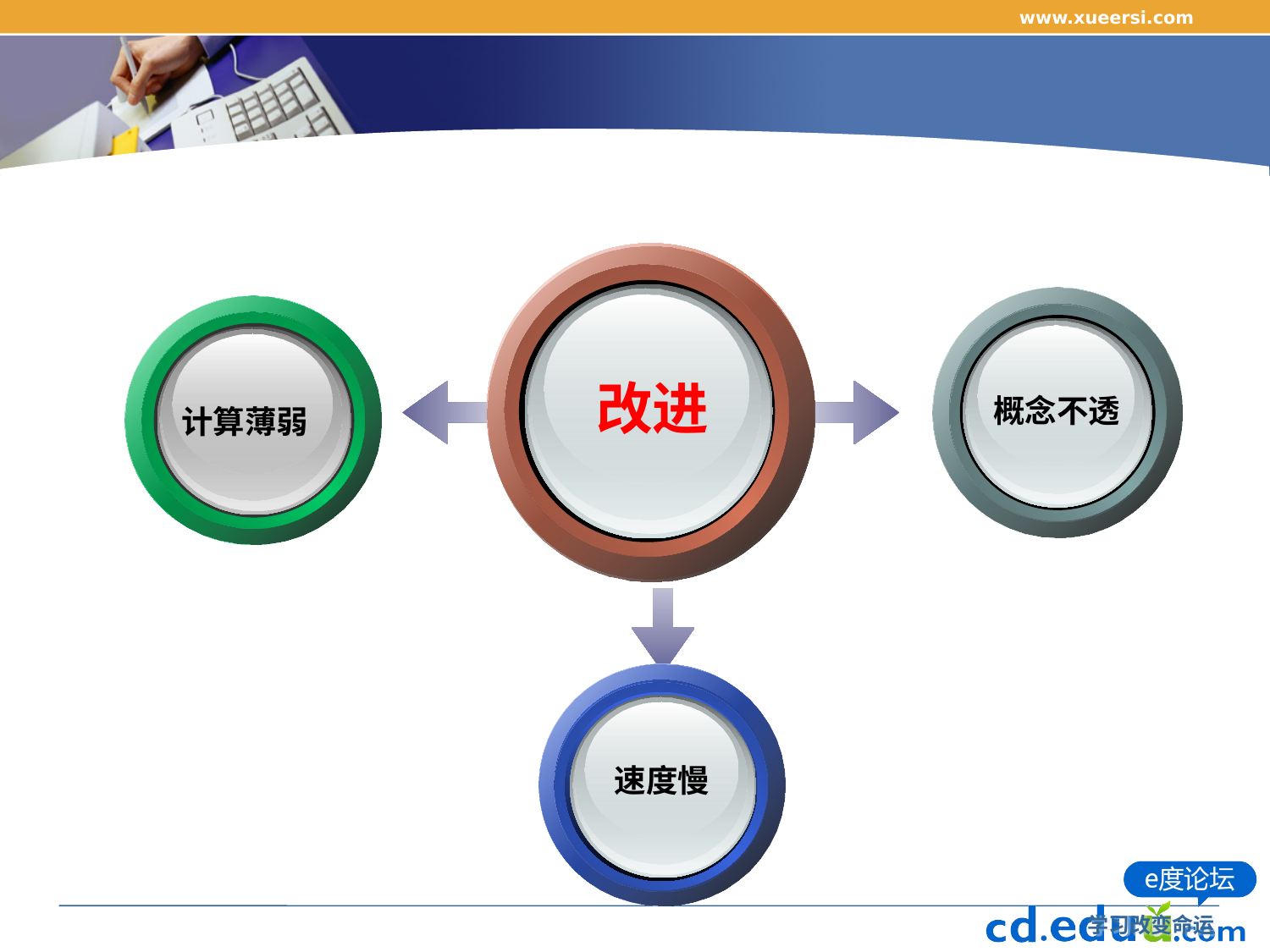

www.xueersi.com
#

改进

概念不透
计算薄弱

速度慢
学习改变命运